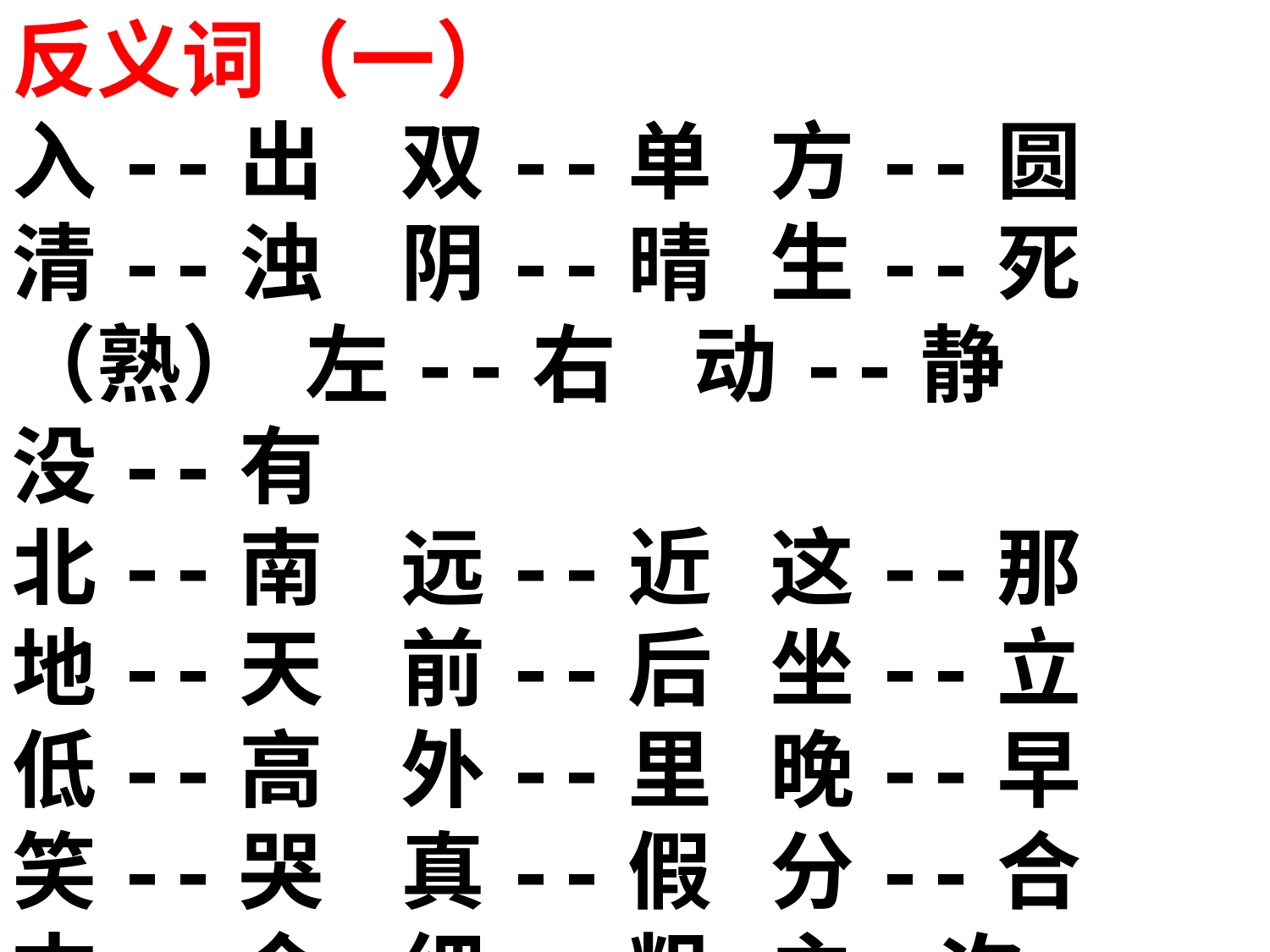

反义词（一）
入--出    双--单   方--圆
清--浊    阴--晴   生--死（熟）  左--右    动--静   没--有
北--南    远--近   这--那
地--天    前--后   坐--立
低--高    外--里   晚--早
笑--哭    真--假   分--合
古--今    细--粗   主—次